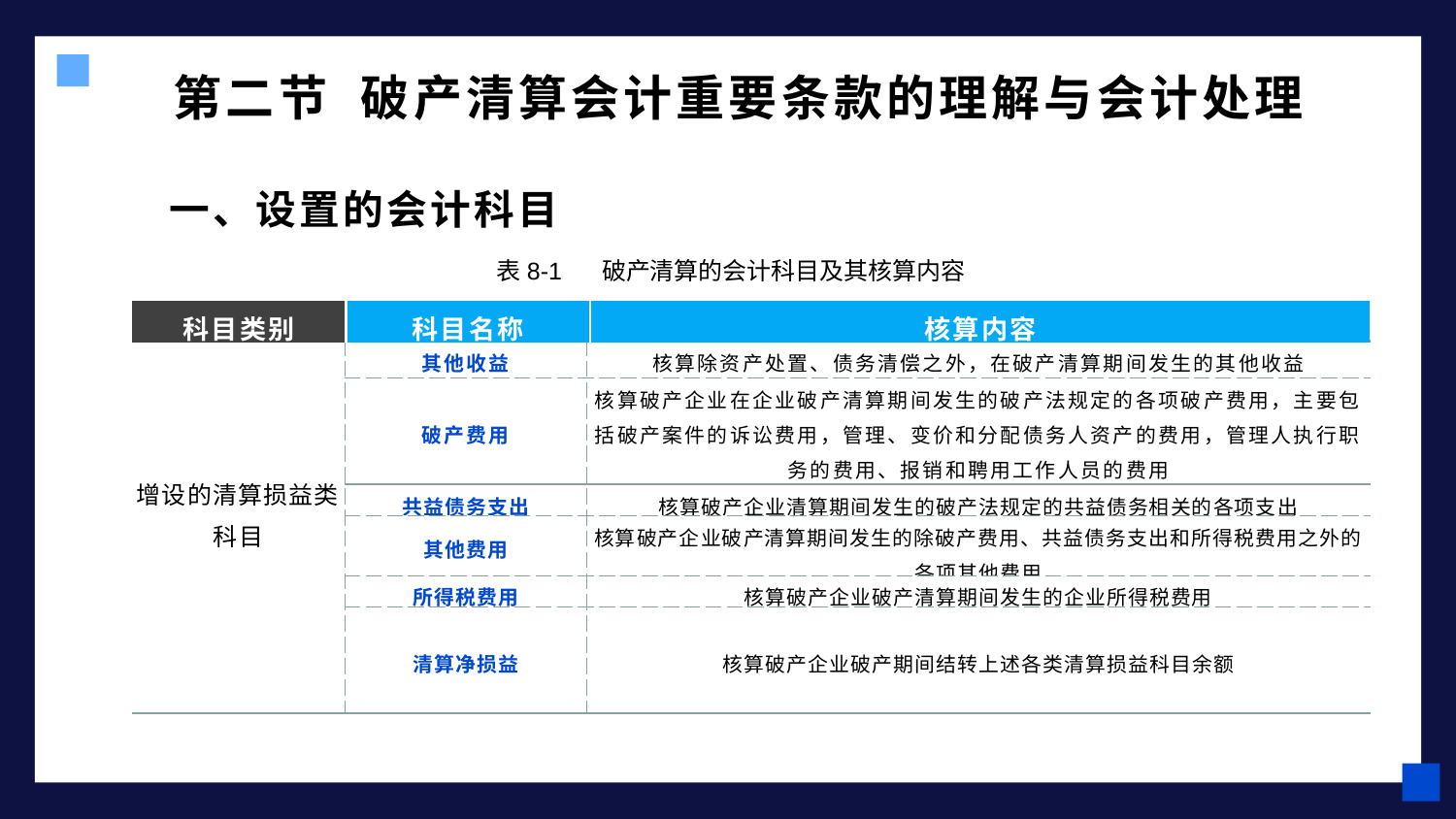

# 第二节  破产清算会计重要条款的理解与会计处理
一、设置的会计科目

表8-1     破产清算的会计科目及其核算内容
| 科目类别 | 科目名称 | 核算内容 |
| --- | --- | --- |
| 增设的清算损益类科目 | 其他收益 | 核算除资产处置、债务清偿之外，在破产清算期间发生的其他收益 |
| --- | --- | --- |
|  | 破产费用 | 核算破产企业在企业破产清算期间发生的破产法规定的各项破产费用，主要包括破产案件的诉讼费用，管理、变价和分配债务人资产的费用，管理人执行职务的费用、报销和聘用工作人员的费用 |
|  | 共益债务支出 | 核算破产企业清算期间发生的破产法规定的共益债务相关的各项支出 |
|  | 其他费用 | 核算破产企业破产清算期间发生的除破产费用、共益债务支出和所得税费用之外的各项其他费用 |
|  | 所得税费用 | 核算破产企业破产清算期间发生的企业所得税费用 |
|  | 清算净损益 | 核算破产企业破产期间结转上述各类清算损益科目余额 |